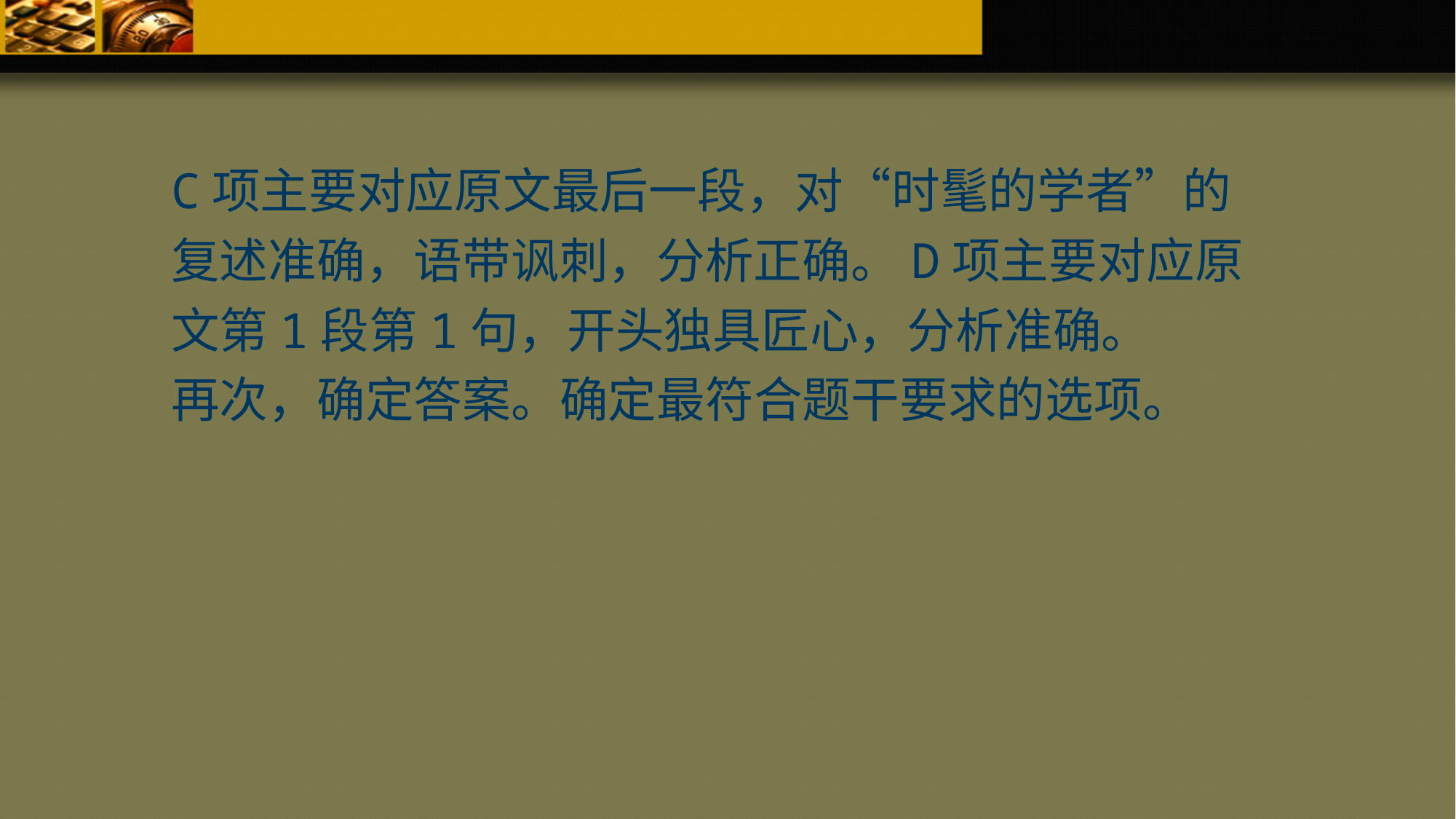

C项主要对应原文最后一段，对“时髦的学者”的复述准确，语带讽刺，分析正确。D项主要对应原文第1段第1句，开头独具匠心，分析准确。
再次，确定答案。确定最符合题干要求的选项。